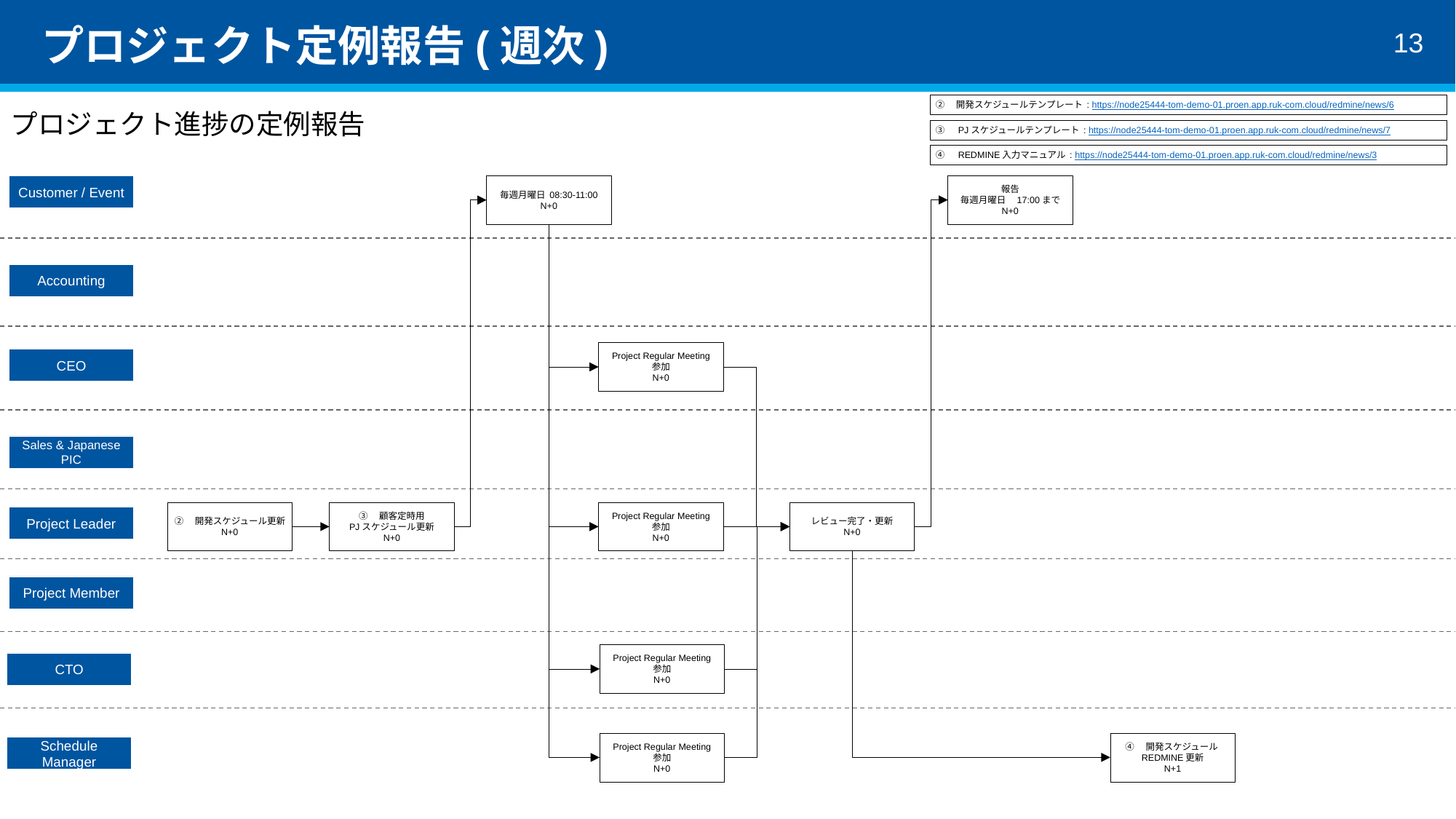

# プロジェクト定例報告(週次)
②　開発スケジュールテンプレート : https://node25444-tom-demo-01.proen.app.ruk-com.cloud/redmine/news/6
プロジェクト進捗の定例報告
③　PJスケジュールテンプレート : https://node25444-tom-demo-01.proen.app.ruk-com.cloud/redmine/news/7
④　REDMINE入力マニュアル : https://node25444-tom-demo-01.proen.app.ruk-com.cloud/redmine/news/3
報告
毎週月曜日　17:00まで
N+0
毎週月曜日 08:30-11:00
N+0
Customer / Event
Accounting
Project Regular Meeting
参加
N+0
CEO
Sales & Japanese PIC
②　開発スケジュール更新
N+0
③　顧客定時用
PJスケジュール更新
N+0
Project Regular Meeting
参加
N+0
レビュー完了・更新
N+0
Project Leader
Project Member
Project Regular Meeting
参加
N+0
CTO
Project Regular Meeting
参加
N+0
④　開発スケジュールREDMINE更新
N+1
Schedule Manager